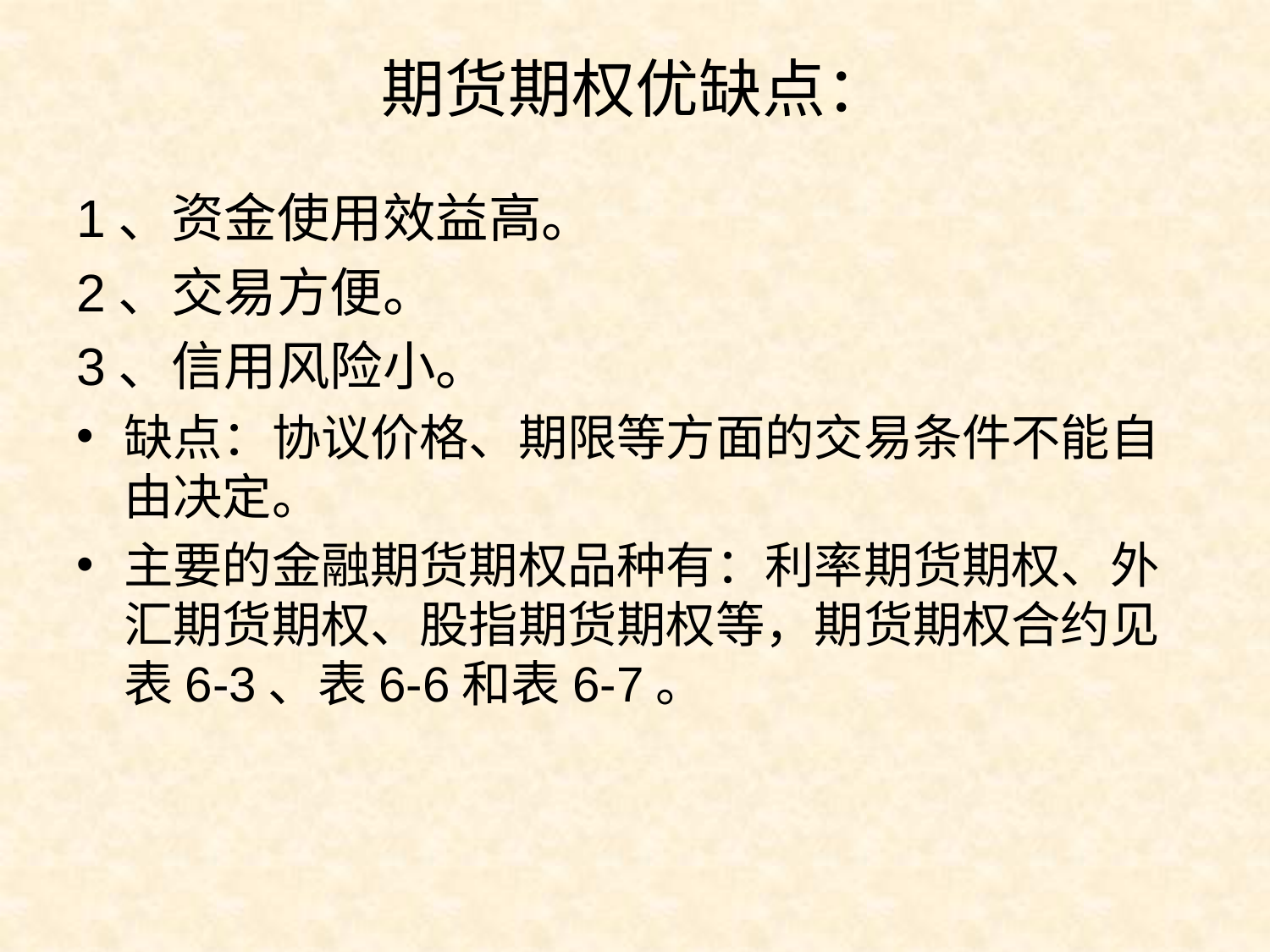

# 期货期权优缺点：
1、资金使用效益高。
2、交易方便。
3、信用风险小。
缺点：协议价格、期限等方面的交易条件不能自由决定。
主要的金融期货期权品种有：利率期货期权、外汇期货期权、股指期货期权等，期货期权合约见表6-3、表6-6和表6-7。